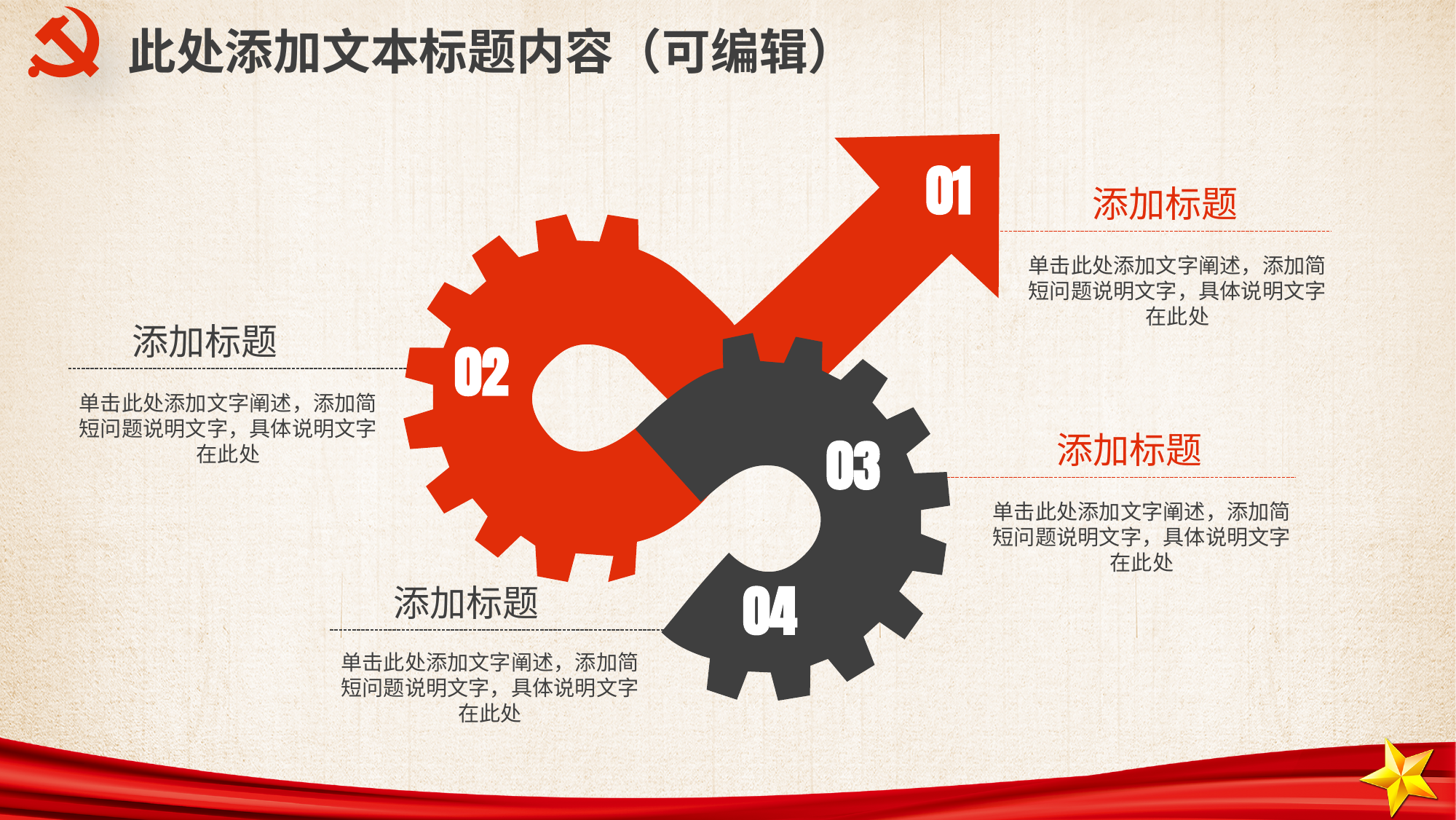

此处添加文本标题内容（可编辑）

01
添加标题
单击此处添加文字阐述，添加简短问题说明文字，具体说明文字在此处
添加标题

02
单击此处添加文字阐述，添加简短问题说明文字，具体说明文字在此处
添加标题
03
单击此处添加文字阐述，添加简短问题说明文字，具体说明文字在此处
04
添加标题
单击此处添加文字阐述，添加简短问题说明文字，具体说明文字在此处